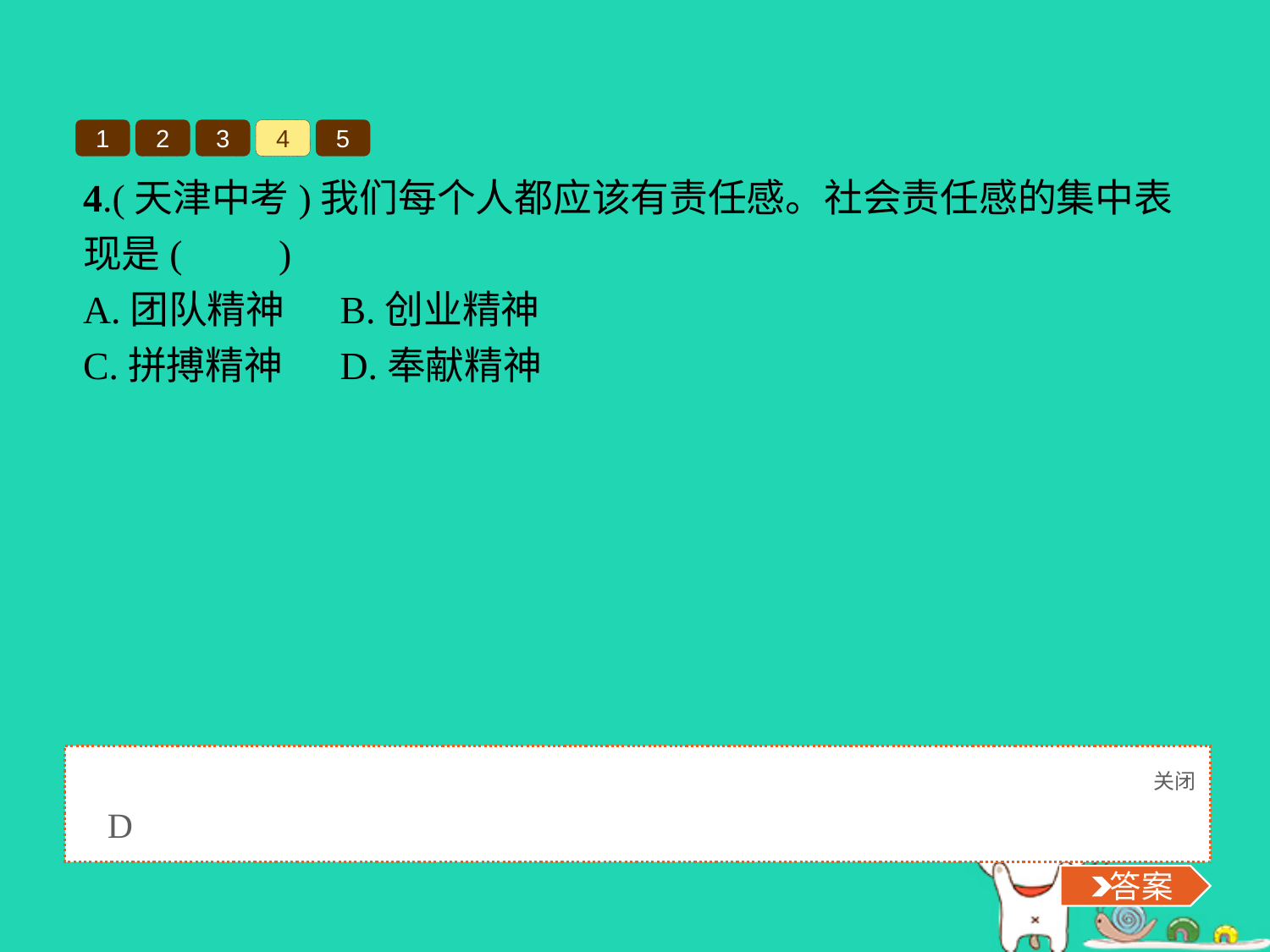

1
2
3
4
5
4.(天津中考)我们每个人都应该有责任感。社会责任感的集中表现是(　　)
A.团队精神	B.创业精神
C.拼搏精神	D.奉献精神

关闭
  答案

D
  答案